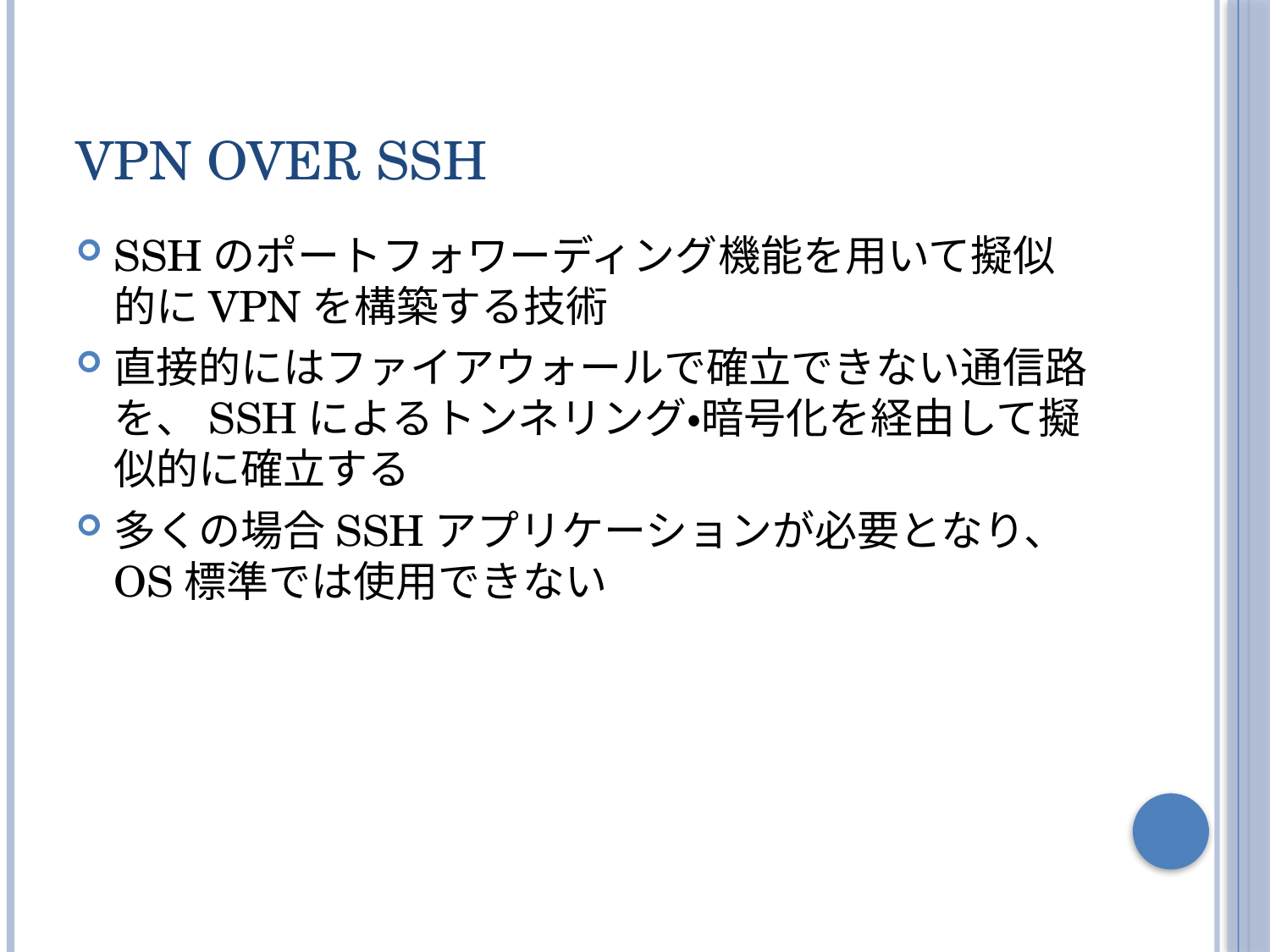

# VPN over SSH
SSHのポートフォワーディング機能を用いて擬似的にVPNを構築する技術
直接的にはファイアウォールで確立できない通信路を、SSHによるトンネリング・暗号化を経由して擬似的に確立する
多くの場合SSHアプリケーションが必要となり、OS標準では使用できない